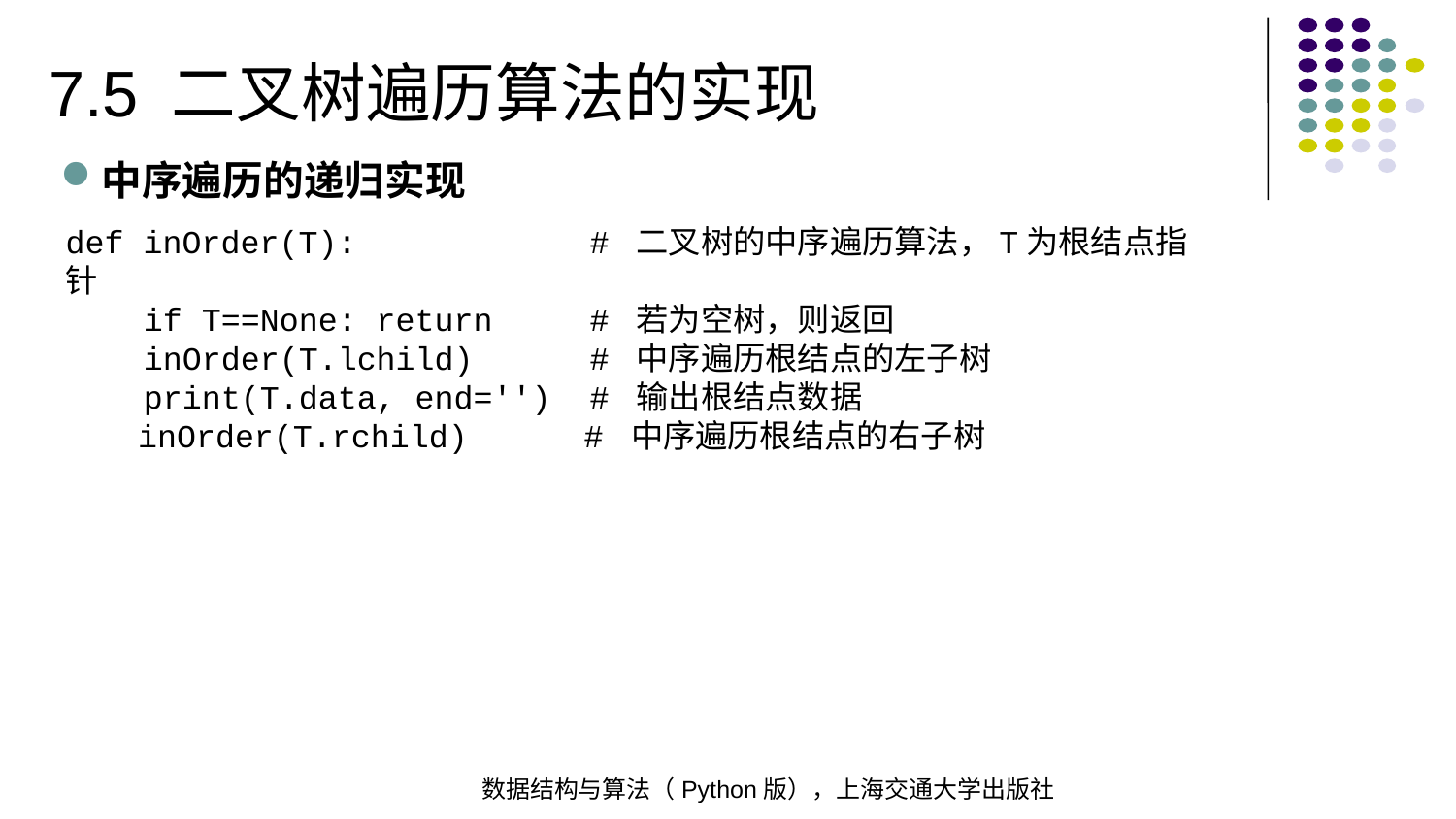

7.5 二叉树遍历算法的实现
中序遍历的递归实现
def inOrder(T):            # 二叉树的中序遍历算法，T为根结点指针
    if T==None: return     # 若为空树，则返回
    inOrder(T.lchild)      # 中序遍历根结点的左子树
    print(T.data, end='')  # 输出根结点数据
         inOrder(T.rchild)      # 中序遍历根结点的右子树